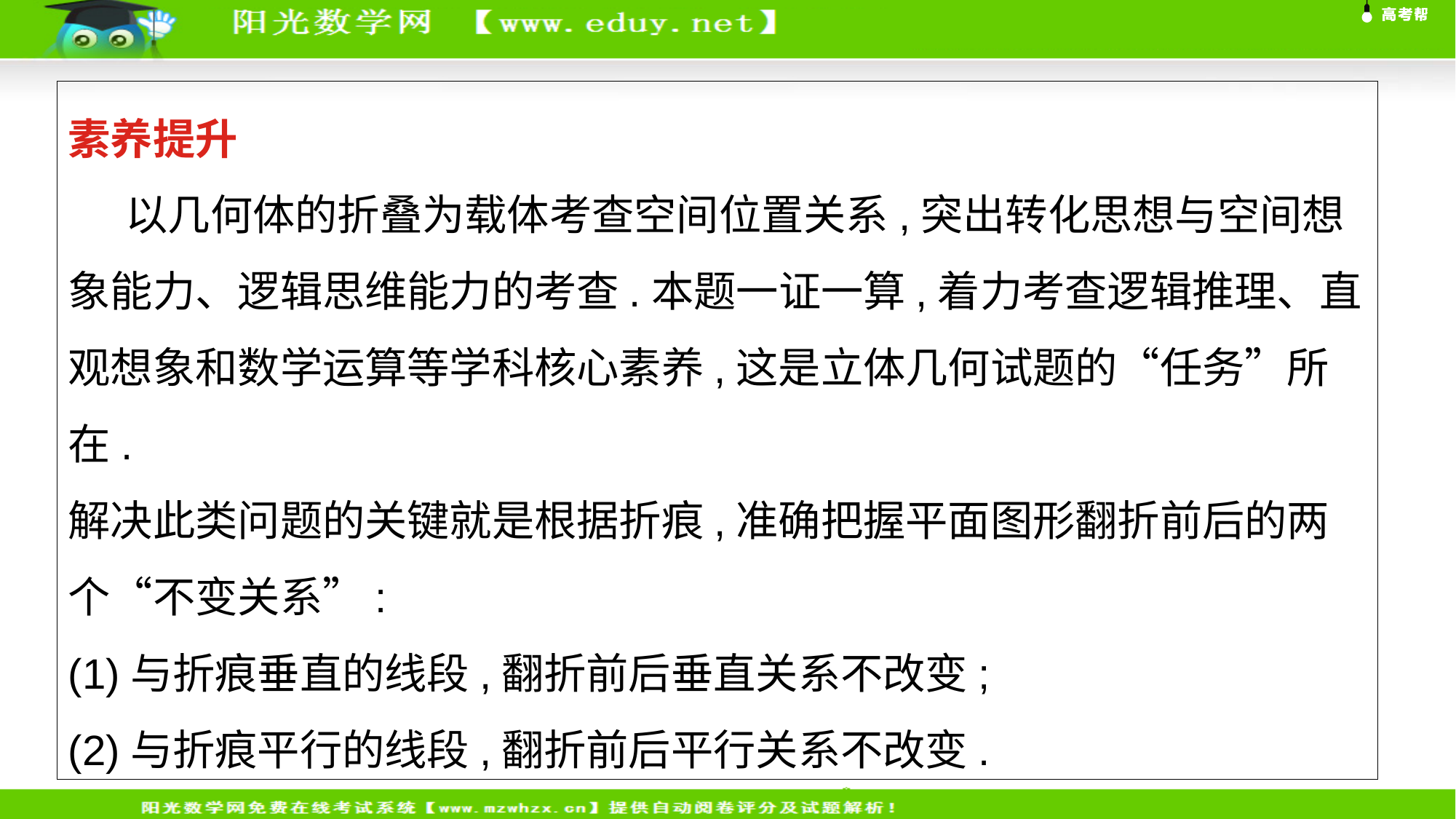

素养提升
     以几何体的折叠为载体考查空间位置关系,突出转化思想与空间想象能力、逻辑思维能力的考查.本题一证一算,着力考查逻辑推理、直观想象和数学运算等学科核心素养,这是立体几何试题的“任务”所在.
解决此类问题的关键就是根据折痕,准确把握平面图形翻折前后的两个“不变关系”:
(1)与折痕垂直的线段,翻折前后垂直关系不改变;
(2)与折痕平行的线段,翻折前后平行关系不改变.